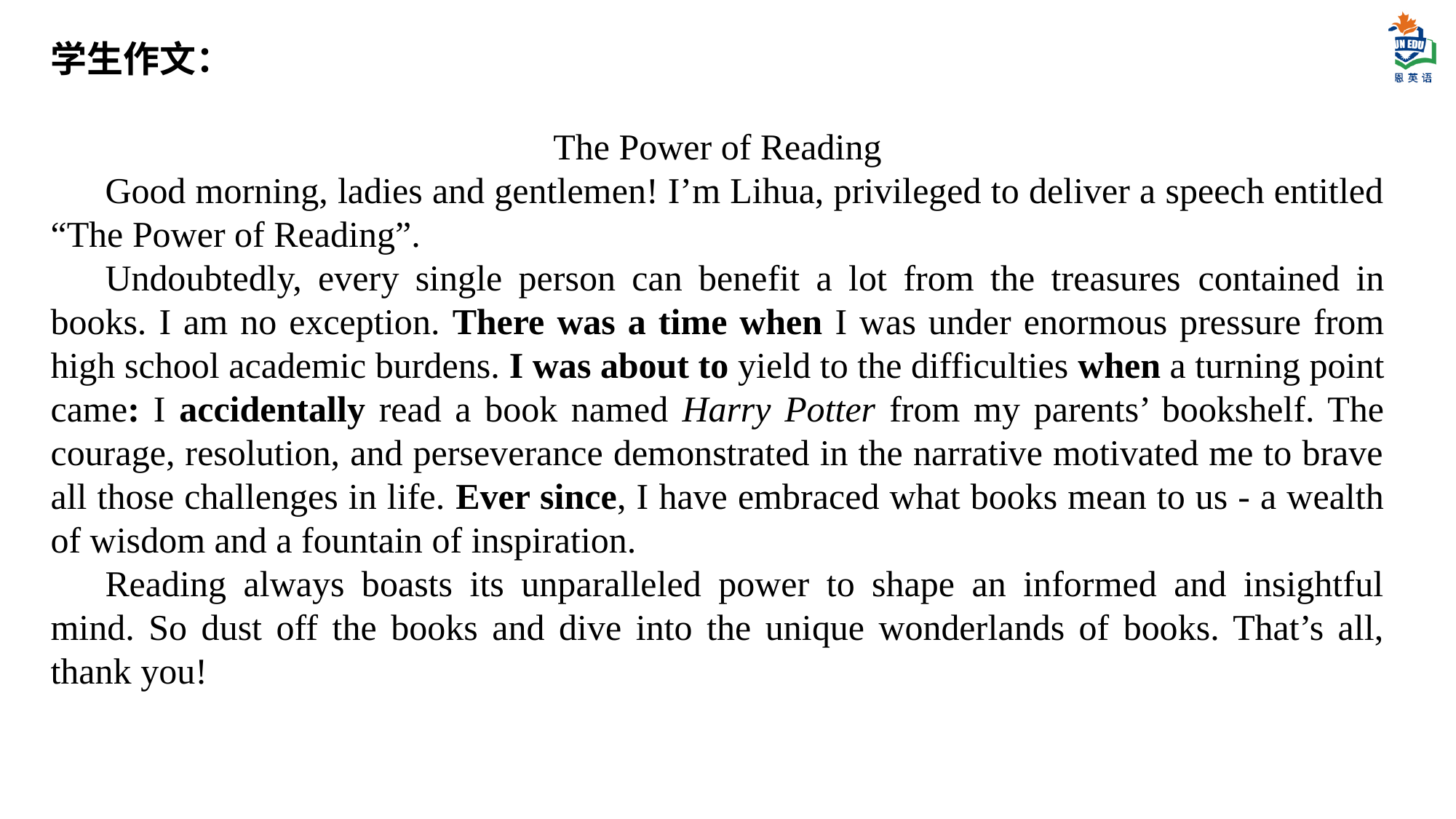

学生作文：

The Power of Reading
Good morning, ladies and gentlemen! I’m Lihua, privileged to deliver a speech entitled “The Power of Reading”.
Undoubtedly, every single person can benefit a lot from the treasures contained in books. I am no exception. There was a time when I was under enormous pressure from high school academic burdens. I was about to yield to the difficulties when a turning point came: I accidentally read a book named Harry Potter from my parents’ bookshelf. The courage, resolution, and perseverance demonstrated in the narrative motivated me to brave all those challenges in life. Ever since, I have embraced what books mean to us - a wealth of wisdom and a fountain of inspiration.
Reading always boasts its unparalleled power to shape an informed and insightful mind. So dust off the books and dive into the unique wonderlands of books. That’s all, thank you!
#